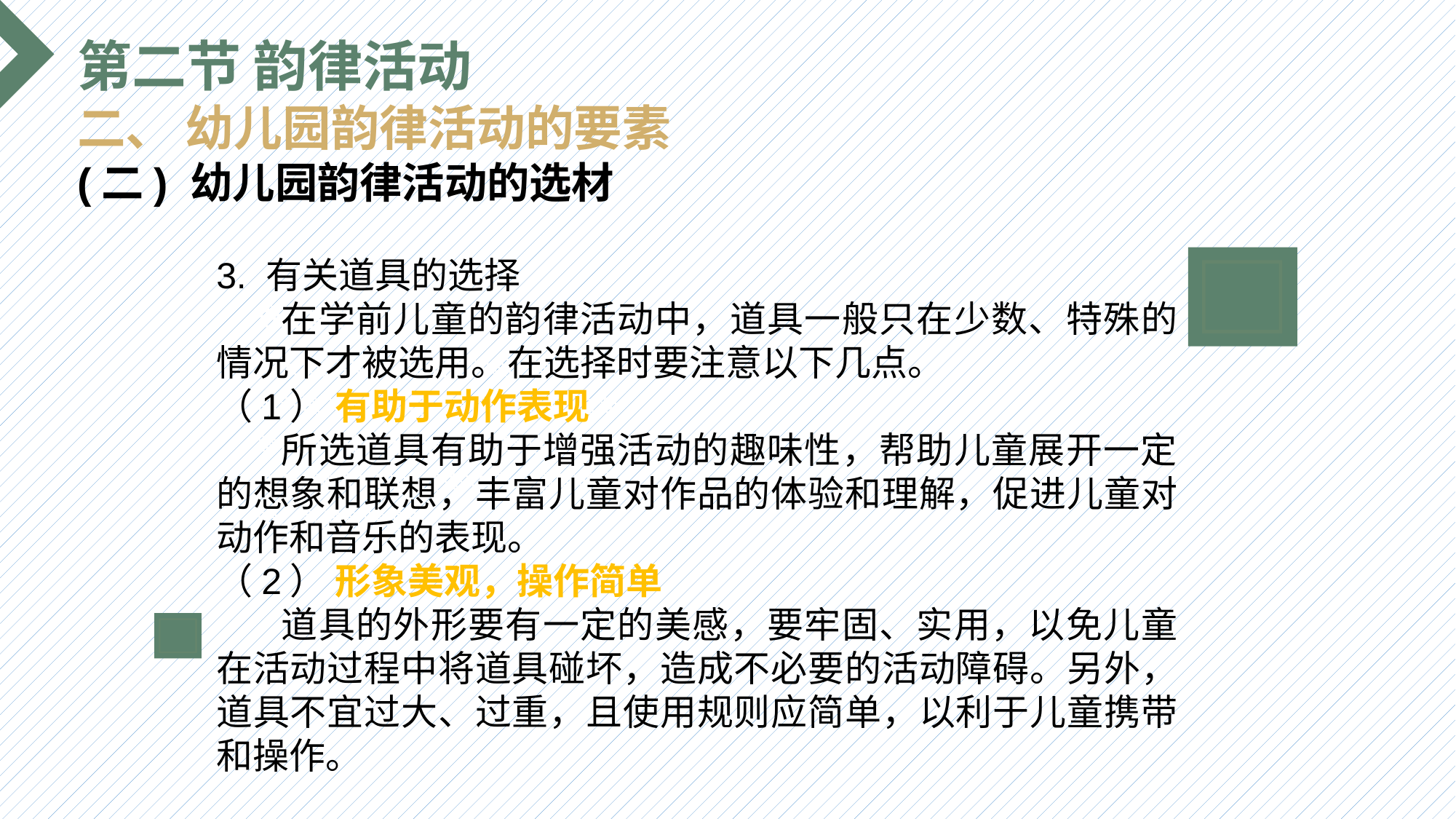

第二节 韵律活动
二、 幼儿园韵律活动的要素
(二) 幼儿园韵律活动的选材

3. 有关道具的选择
      在学前儿童的韵律活动中，道具一般只在少数、特殊的情况下才被选用。在选择时要注意以下几点。
（1） 有助于动作表现
      所选道具有助于增强活动的趣味性，帮助儿童展开一定的想象和联想，丰富儿童对作品的体验和理解，促进儿童对动作和音乐的表现。
（2） 形象美观，操作简单
      道具的外形要有一定的美感，要牢固、实用，以免儿童在活动过程中将道具碰坏，造成不必要的活动障碍。另外，道具不宜过大、过重，且使用规则应简单，以利于儿童携带和操作。

选题背景
输入您的内容，请简要说明，言简意赅即可输入您的内容，请简要说明，言简意赅即可输入您的内容，请简要说明，言简意赅即可输入您的内容，请简要说明，言简意赅即可